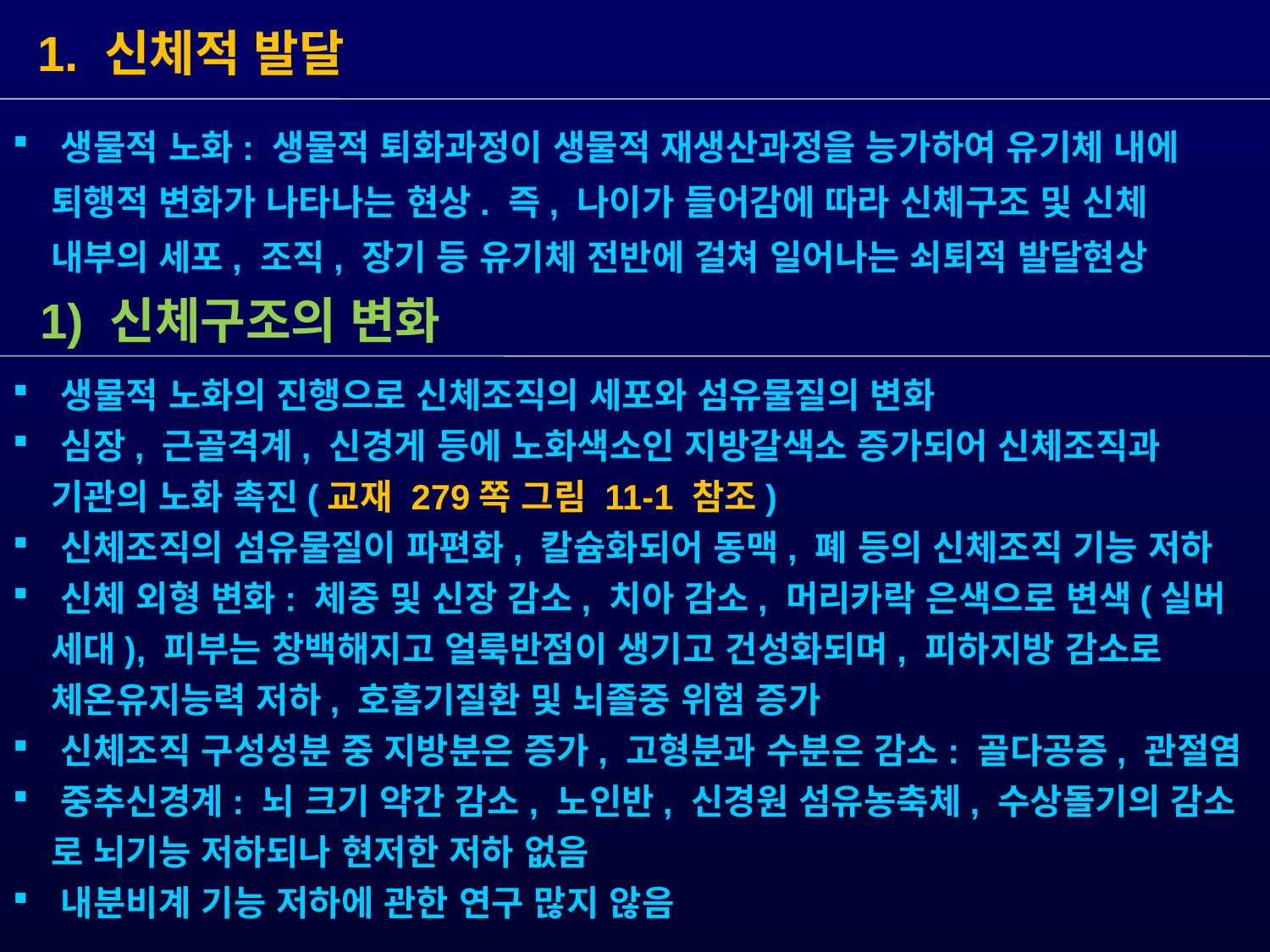

1. 신체적 발달

  1) 신체구조의 변화

 생물적 노화의 진행으로 신체조직의 세포와 섬유물질의 변화
 심장, 근골격계, 신경게 등에 노화색소인 지방갈색소 증가되어 신체조직과
   기관의 노화 촉진(교재 279쪽 그림 11-1 참조)
 신체조직의 섬유물질이 파편화, 칼슘화되어 동맥, 폐 등의 신체조직 기능 저하
 신체 외형 변화: 체중 및 신장 감소, 치아 감소, 머리카락 은색으로 변색(실버
   세대), 피부는 창백해지고 얼룩반점이 생기고 건성화되며, 피하지방 감소로
   체온유지능력 저하, 호흡기질환 및 뇌졸중 위험 증가
 신체조직 구성성분 중 지방분은 증가, 고형분과 수분은 감소: 골다공증, 관절염
 중추신경계: 뇌 크기 약간 감소, 노인반, 신경원 섬유농축체, 수상돌기의 감소
   로 뇌기능 저하되나 현저한 저하 없음
 내분비계 기능 저하에 관한 연구 많지 않음
 생물적 노화: 생물적 퇴화과정이 생물적 재생산과정을 능가하여 유기체 내에
   퇴행적 변화가 나타나는 현상. 즉, 나이가 들어감에 따라 신체구조 및 신체
   내부의 세포, 조직, 장기 등 유기체 전반에 걸쳐 일어나는 쇠퇴적 발달현상